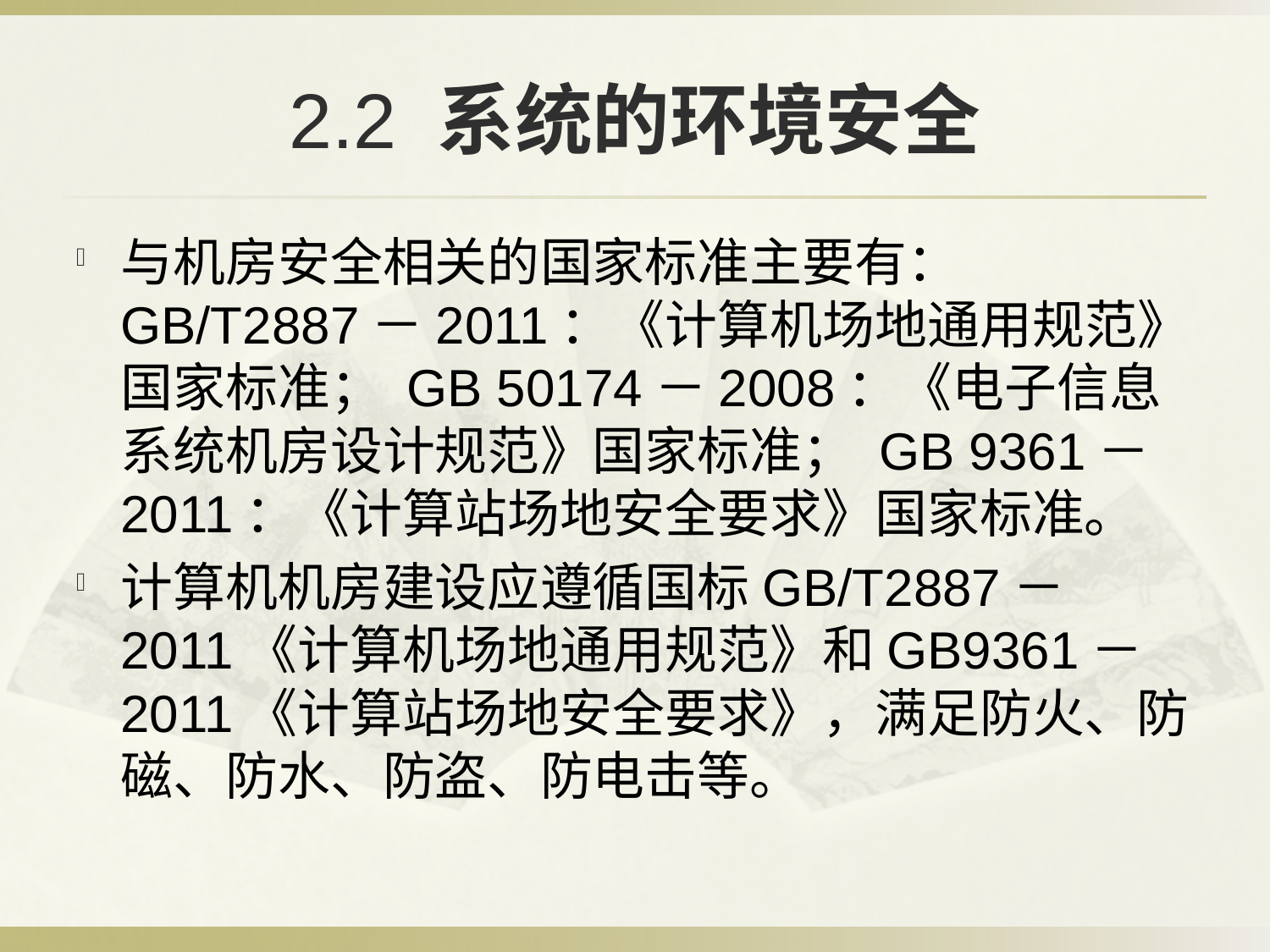

# 2.2 系统的环境安全
与机房安全相关的国家标准主要有： GB/T2887－2011：《计算机场地通用规范》国家标准； GB 50174－2008：《电子信息系统机房设计规范》国家标准； GB 9361－2011：《计算站场地安全要求》国家标准。
计算机机房建设应遵循国标GB/T2887－2011《计算机场地通用规范》和GB9361－2011《计算站场地安全要求》，满足防火、防磁、防水、防盗、防电击等。